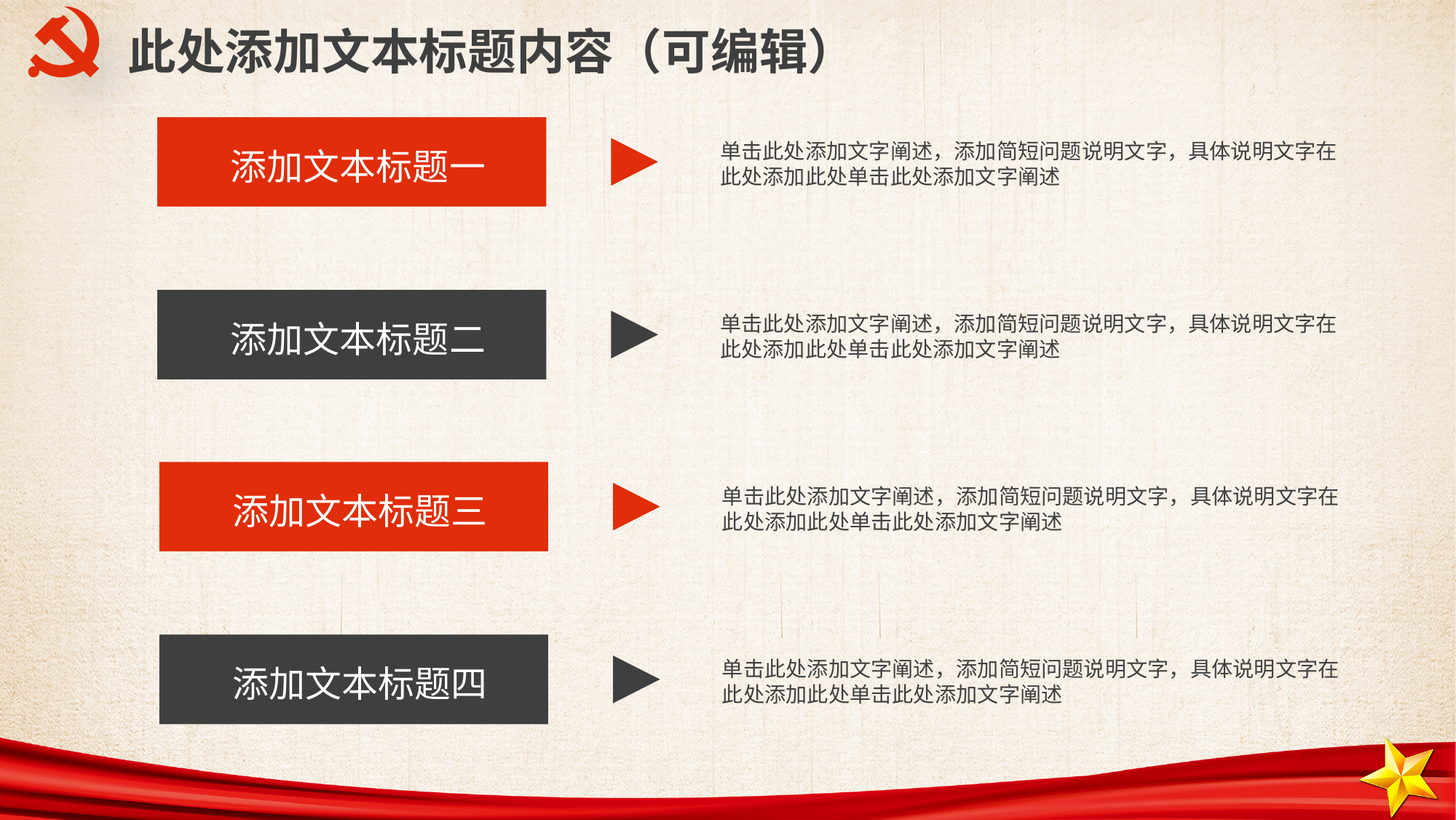

此处添加文本标题内容（可编辑）

添加文本标题一
单击此处添加文字阐述，添加简短问题说明文字，具体说明文字在此处添加此处单击此处添加文字阐述

添加文本标题二
单击此处添加文字阐述，添加简短问题说明文字，具体说明文字在此处添加此处单击此处添加文字阐述

添加文本标题三
单击此处添加文字阐述，添加简短问题说明文字，具体说明文字在此处添加此处单击此处添加文字阐述

添加文本标题四
单击此处添加文字阐述，添加简短问题说明文字，具体说明文字在此处添加此处单击此处添加文字阐述